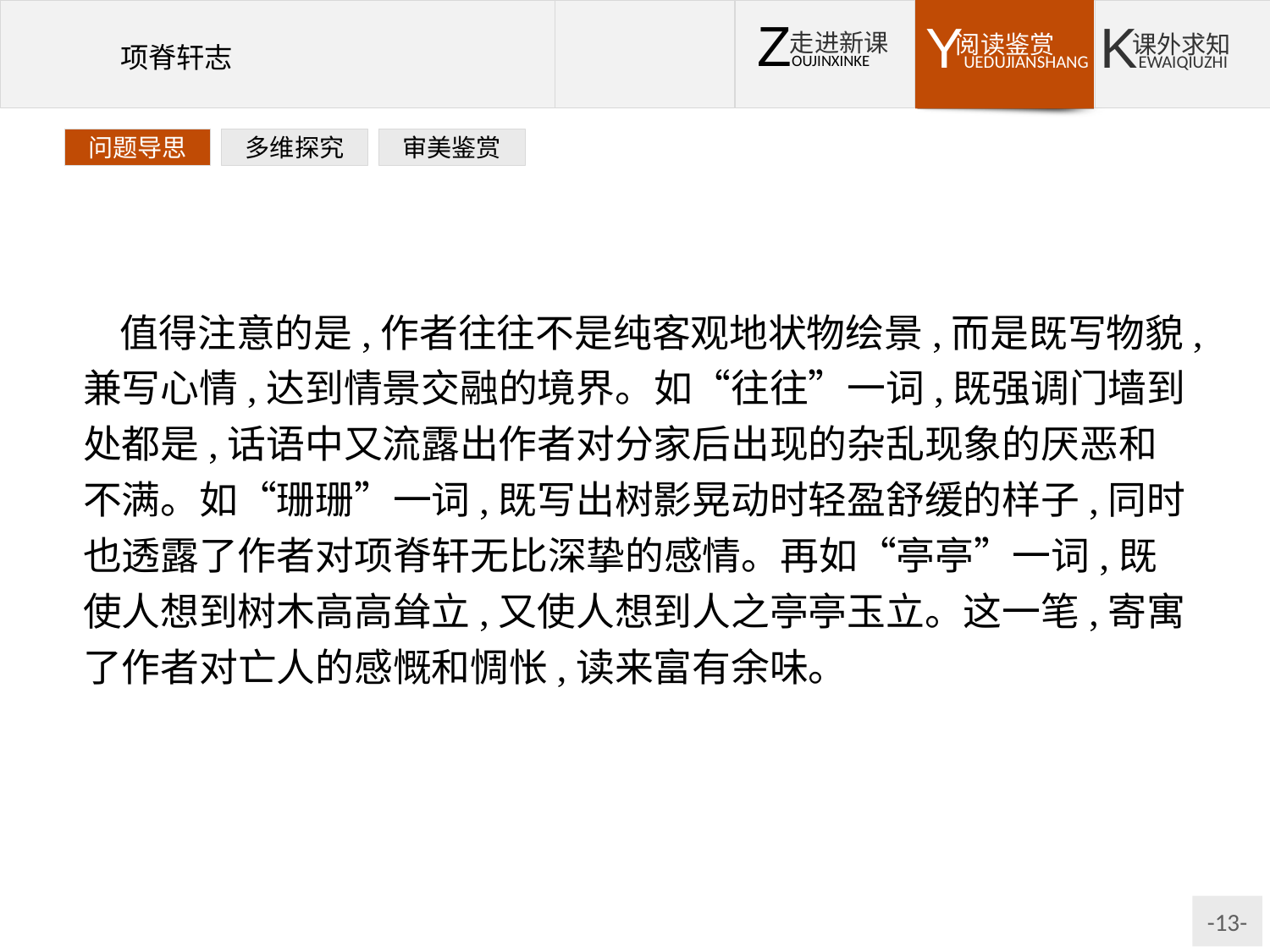

问题导思
多维探究
审美鉴赏
值得注意的是,作者往往不是纯客观地状物绘景,而是既写物貌,兼写心情,达到情景交融的境界。如“往往”一词,既强调门墙到处都是,话语中又流露出作者对分家后出现的杂乱现象的厌恶和不满。如“珊珊”一词,既写出树影晃动时轻盈舒缓的样子,同时也透露了作者对项脊轩无比深挚的感情。再如“亭亭”一词,既使人想到树木高高耸立,又使人想到人之亭亭玉立。这一笔,寄寓了作者对亡人的感慨和惆怅,读来富有余味。